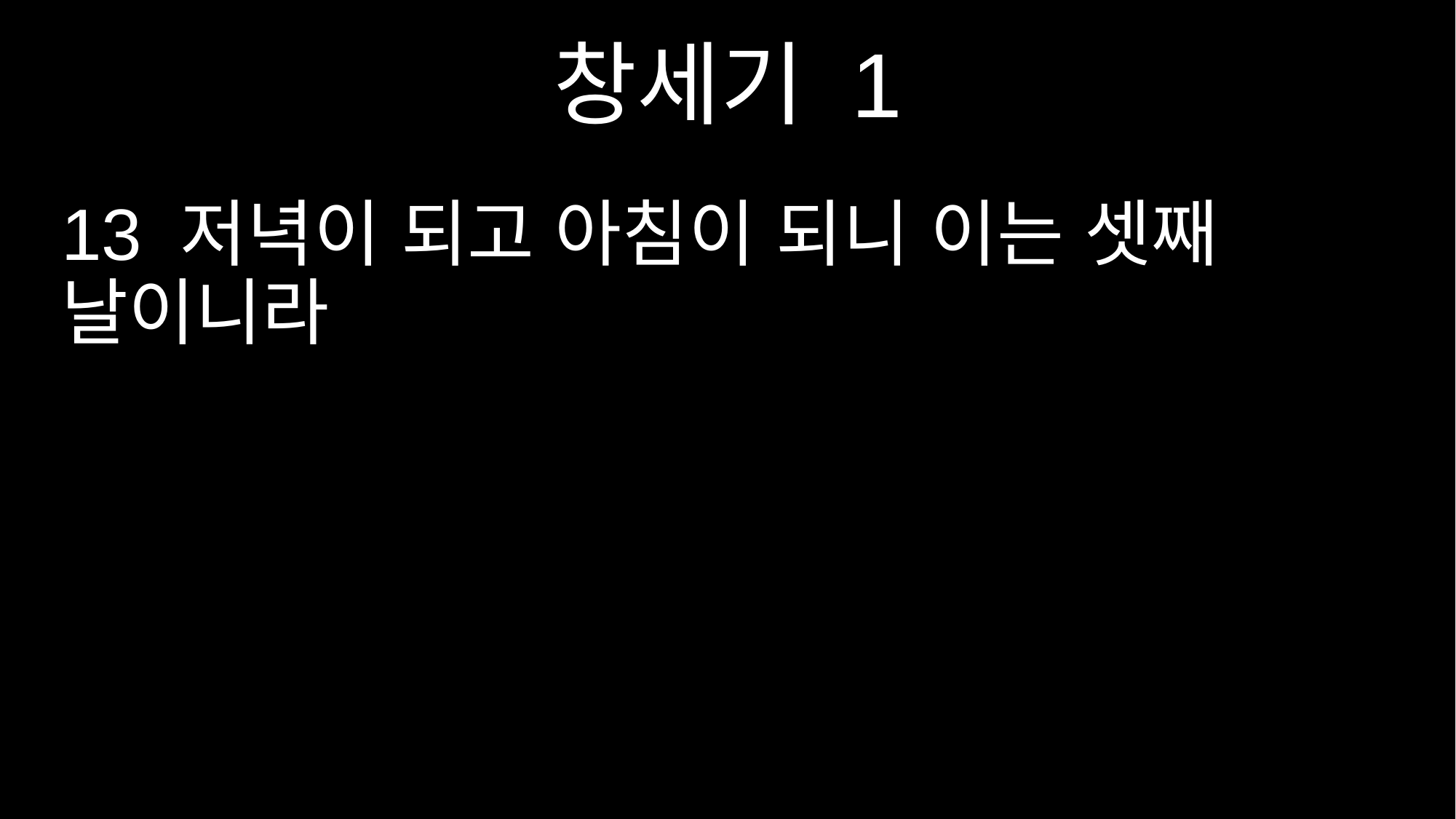

창세기 1
13 저녁이 되고 아침이 되니 이는 셋째 날이니라